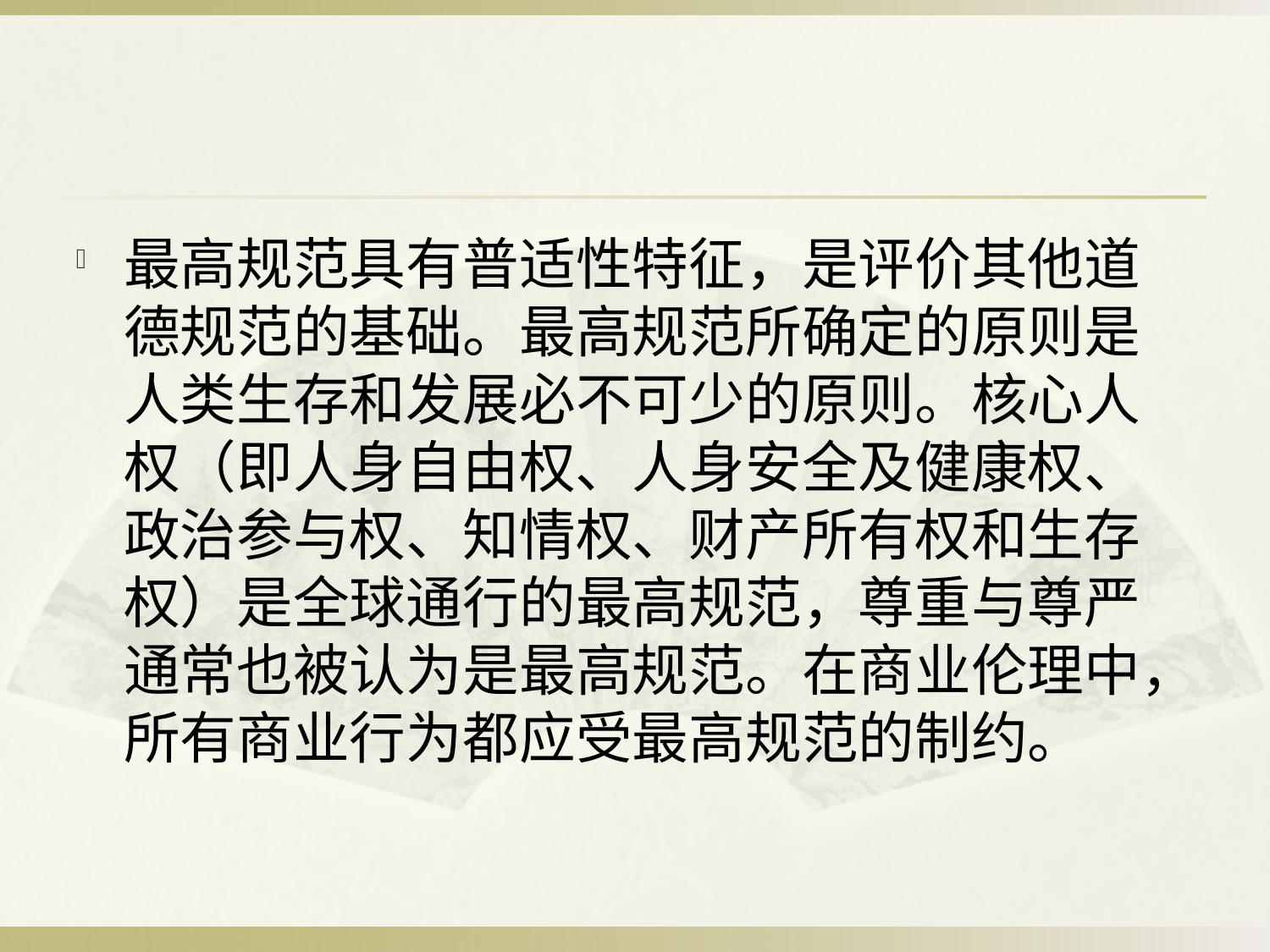

#
最高规范具有普适性特征，是评价其他道德规范的基础。最高规范所确定的原则是人类生存和发展必不可少的原则。核心人权（即人身自由权、人身安全及健康权、政治参与权、知情权、财产所有权和生存权）是全球通行的最高规范，尊重与尊严通常也被认为是最高规范。在商业伦理中，所有商业行为都应受最高规范的制约。